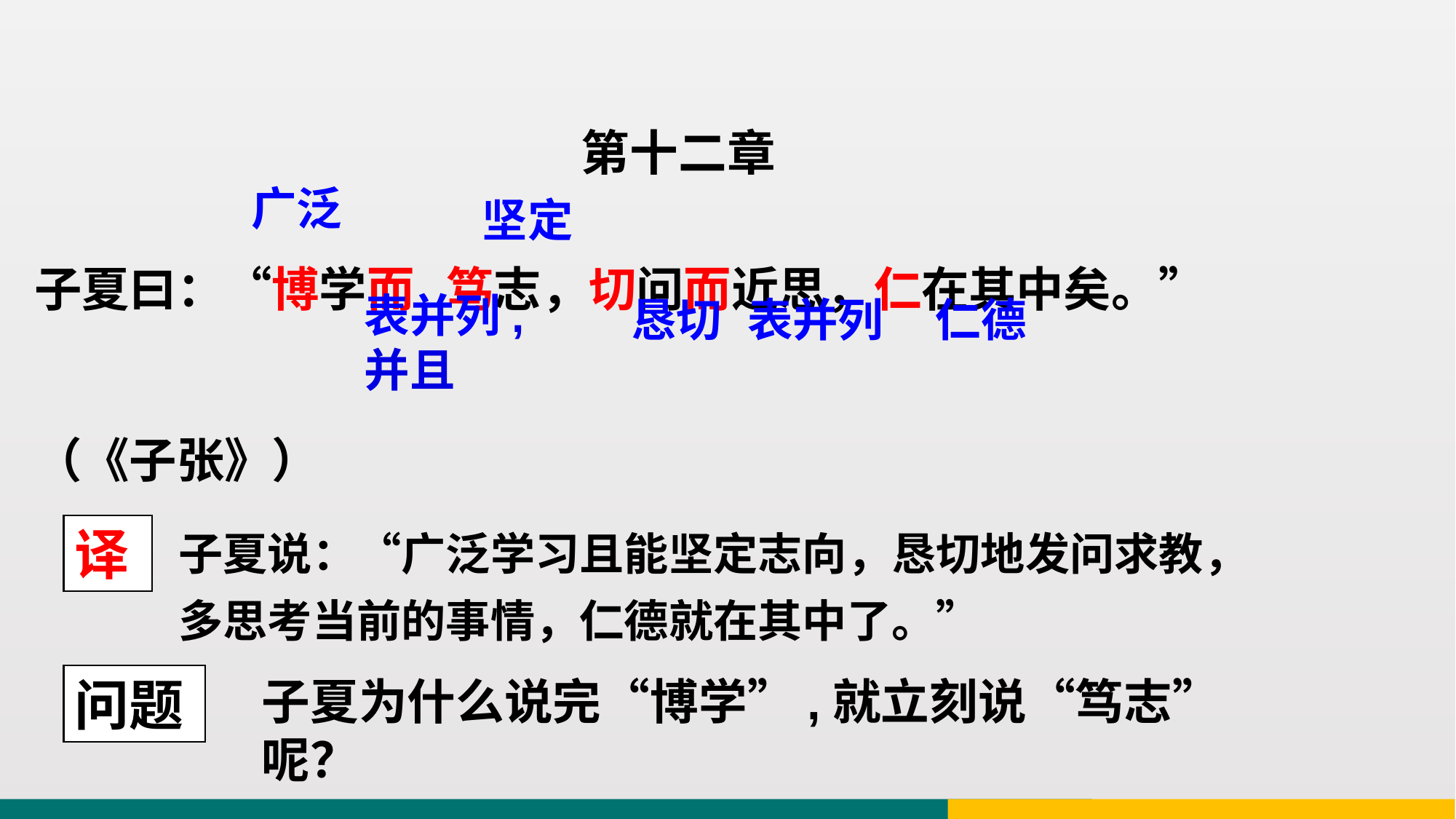

第十二章
子夏曰：“博学而   笃志，切问而近思，仁在其中矣。”（《子张》）

广泛
坚定
表并列,并且
恳切
表并列
仁德
子夏说：“广泛学习且能坚定志向，恳切地发问求教，多思考当前的事情，仁德就在其中了。”
译
问题
子夏为什么说完“博学”,就立刻说“笃志”呢？